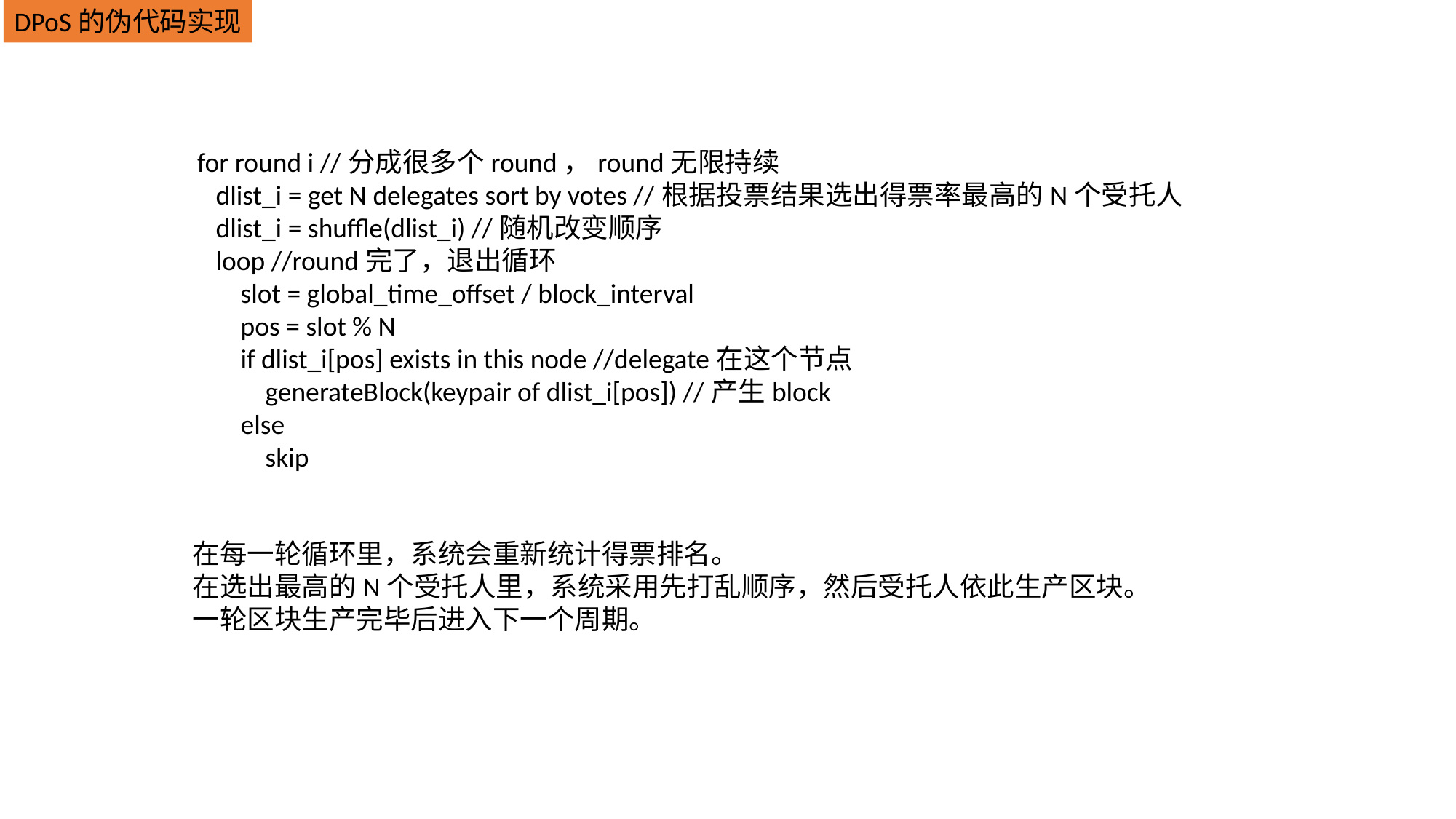

DPoS的伪代码实现
for round i //分成很多个round，round无限持续
   dlist_i = get N delegates sort by votes //根据投票结果选出得票率最高的N个受托人
   dlist_i = shuffle(dlist_i) //随机改变顺序
   loop //round完了，退出循环
       slot = global_time_offset / block_interval
       pos = slot % N
       if dlist_i[pos] exists in this node //delegate在这个节点
           generateBlock(keypair of dlist_i[pos]) //产生block
       else
           skip
在每一轮循环里，系统会重新统计得票排名。
在选出最高的N个受托人里，系统采用先打乱顺序，然后受托人依此生产区块。
一轮区块生产完毕后进入下一个周期。